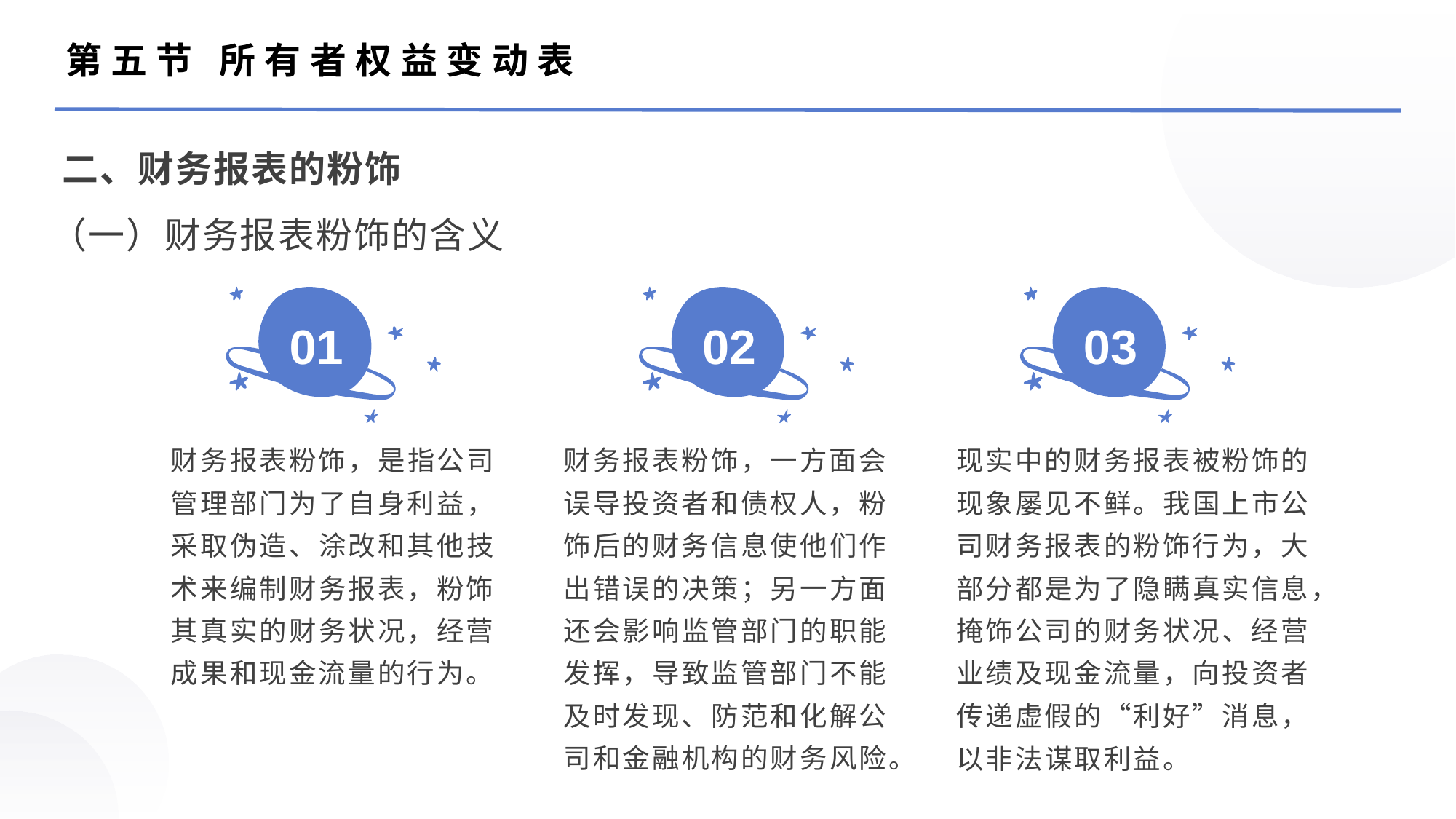

第五节 所有者权益变动表
二、财务报表的粉饰
（一）财务报表粉饰的含义

01

02

03

财务报表粉饰，是指公司管理部门为了自身利益，采取伪造、涂改和其他技术来编制财务报表，粉饰其真实的财务状况，经营成果和现金流量的行为。
财务报表粉饰，一方面会误导投资者和债权人，粉饰后的财务信息使他们作出错误的决策；另一方面还会影响监管部门的职能发挥，导致监管部门不能及时发现、防范和化解公司和金融机构的财务风险。
现实中的财务报表被粉饰的现象屡见不鲜。我国上市公司财务报表的粉饰行为，大部分都是为了隐瞒真实信息，掩饰公司的财务状况、经营业绩及现金流量，向投资者传递虚假的“利好”消息，以非法谋取利益。

38